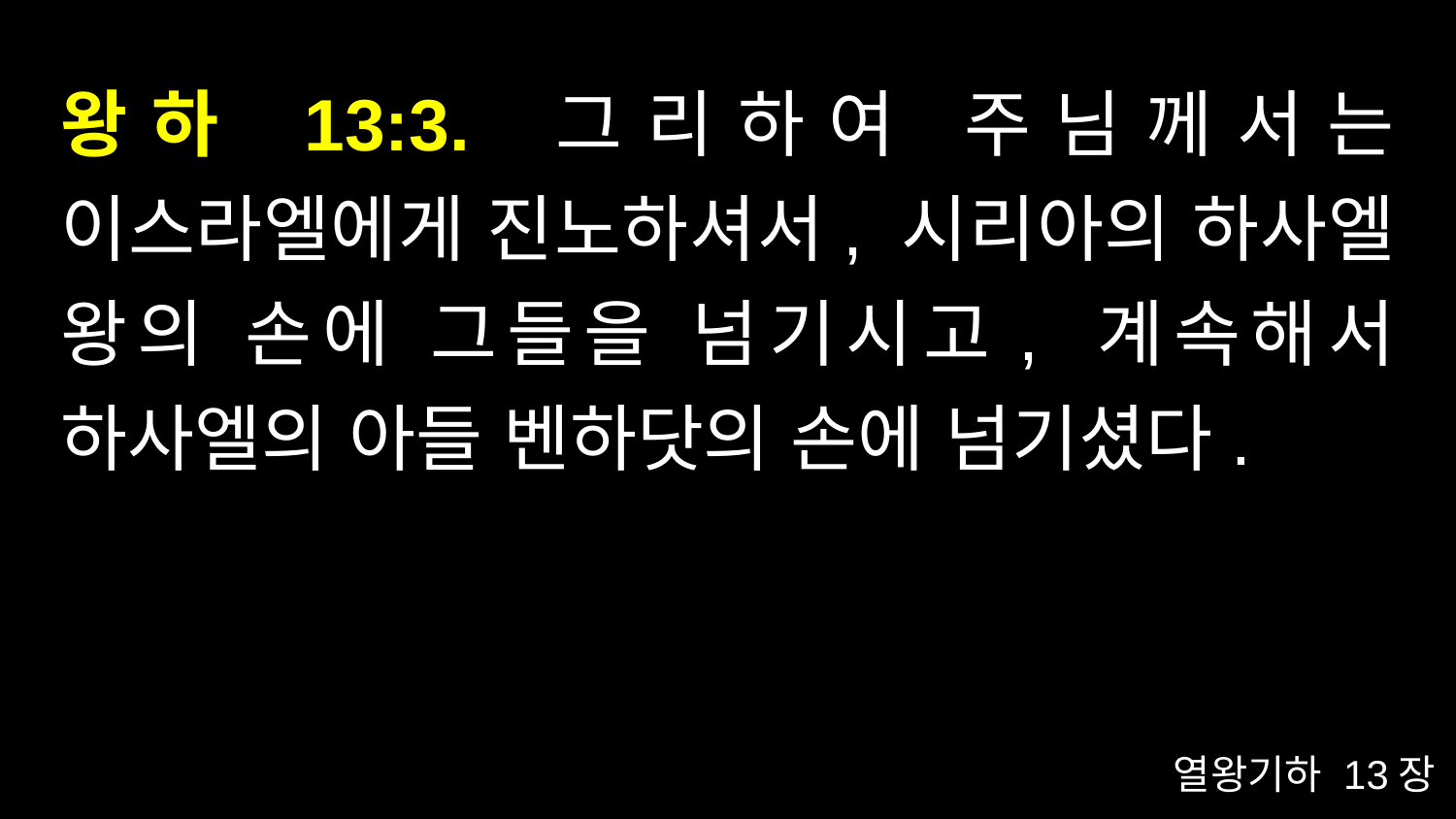

# 왕하 13:3. 그리하여 주님께서는 이스라엘에게 진노하셔서, 시리아의 하사엘 왕의 손에 그들을 넘기시고, 계속해서 하사엘의 아들 벤하닷의 손에 넘기셨다.
열왕기하 13장